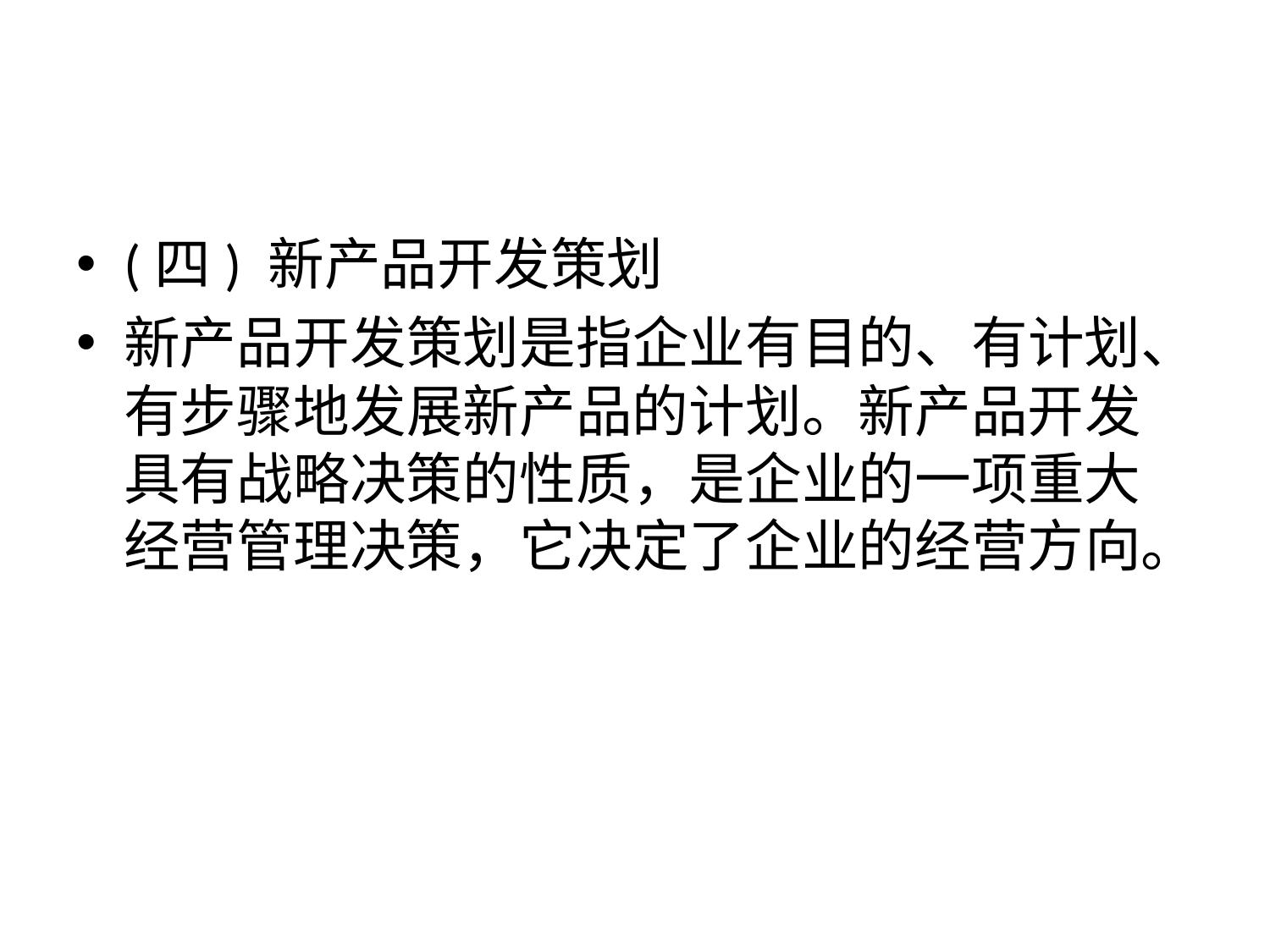

#
(四) 新产品开发策划
新产品开发策划是指企业有目的、有计划、有步骤地发展新产品的计划。新产品开发具有战略决策的性质，是企业的一项重大经营管理决策，它决定了企业的经营方向。